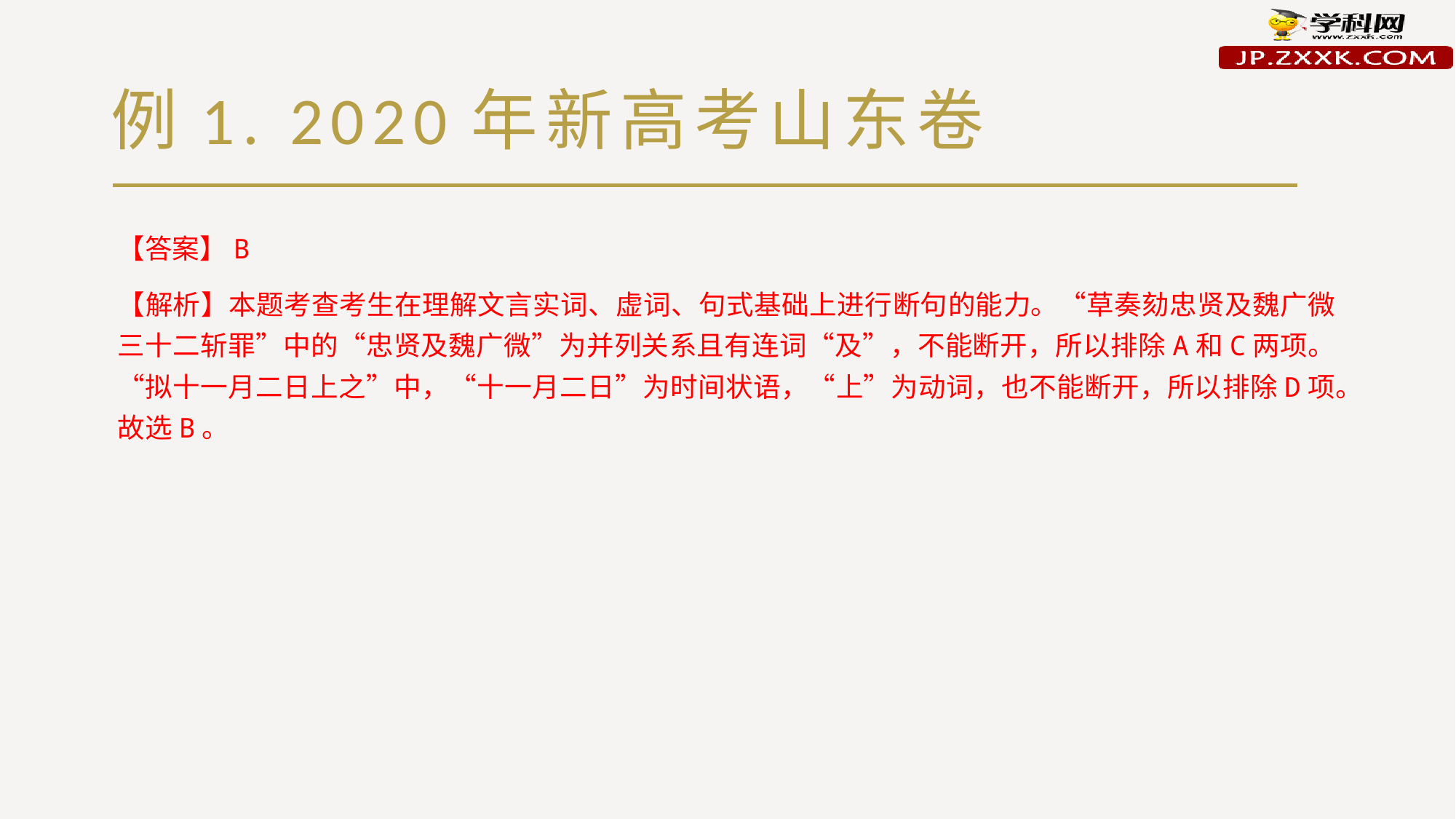

# 例1. 2020年新高考山东卷
【答案】B
【解析】本题考查考生在理解文言实词、虚词、句式基础上进行断句的能力。“草奏劾忠贤及魏广微三十二斩罪”中的“忠贤及魏广微”为并列关系且有连词“及”，不能断开，所以排除A和C两项。“拟十一月二日上之”中，“十一月二日”为时间状语，“上”为动词，也不能断开，所以排除D项。故选B。